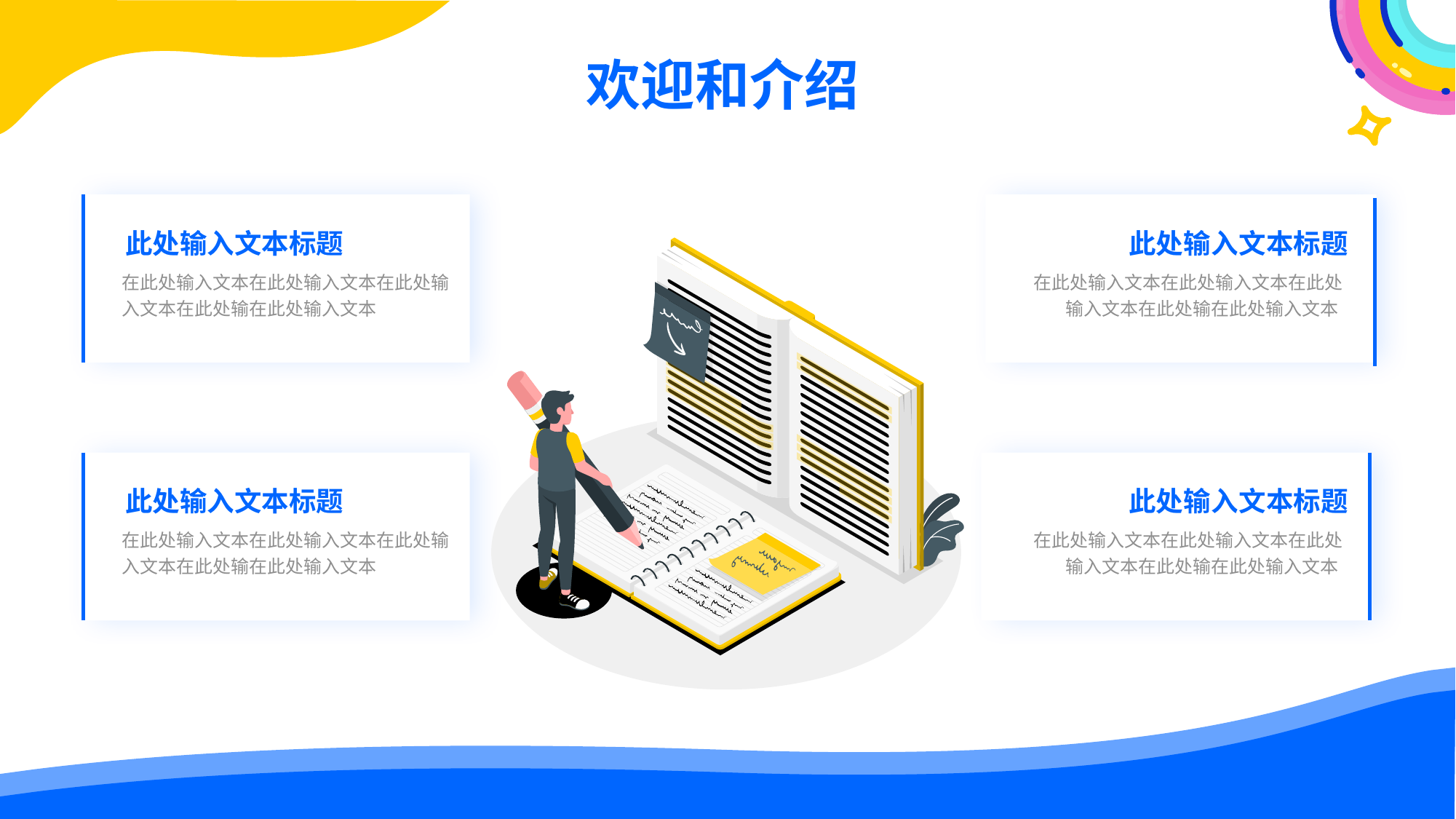

欢迎和介绍

           此处输入文本标题
             此处输入文本标题

      在此处输入文本在此处输入文本在此处输
      入文本在此处输在此处输入文本
                   在此处输入文本在此处输入文本在此处
                           输入文本在此处输在此处输入文本

           此处输入文本标题
             此处输入文本标题
      在此处输入文本在此处输入文本在此处输
      入文本在此处输在此处输入文本
                   在此处输入文本在此处输入文本在此处
                           输入文本在此处输在此处输入文本